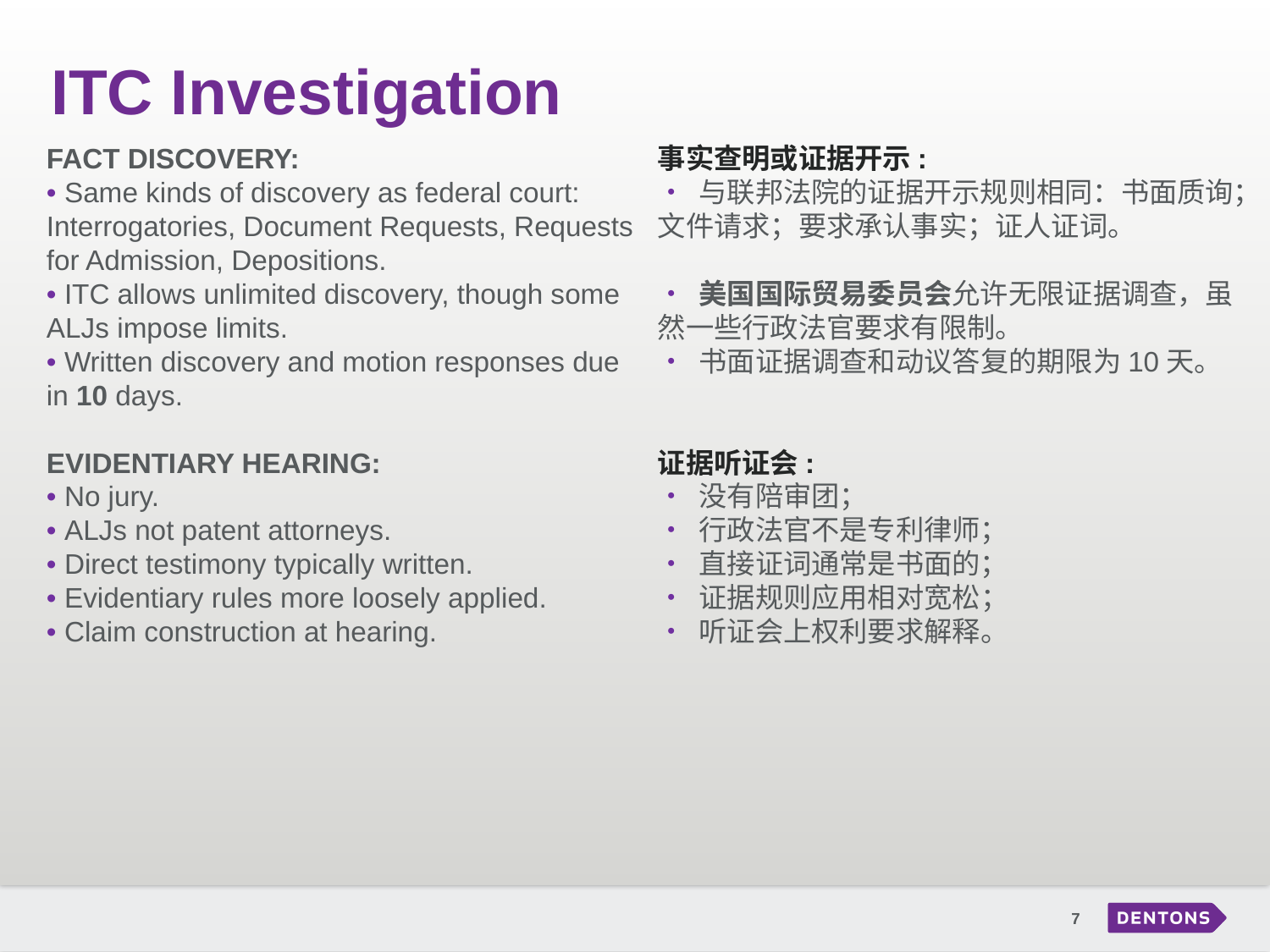

# ITC Investigation
FACT DISCOVERY:
• Same kinds of discovery as federal court: Interrogatories, Document Requests, Requests for Admission, Depositions.
• ITC allows unlimited discovery, though some ALJs impose limits.
• Written discovery and motion responses due in 10 days.
EVIDENTIARY HEARING:
• No jury.
• ALJs not patent attorneys.
• Direct testimony typically written.
• Evidentiary rules more loosely applied.
• Claim construction at hearing.
事实查明或证据开示:
• 与联邦法院的证据开示规则相同：书面质询；文件请求；要求承认事实；证人证词。

• 美国国际贸易委员会允许无限证据调查，虽然一些行政法官要求有限制。
• 书面证据调查和动议答复的期限为10天。

证据听证会:
• 没有陪审团；
• 行政法官不是专利律师；
• 直接证词通常是书面的；
• 证据规则应用相对宽松；
• 听证会上权利要求解释。
7